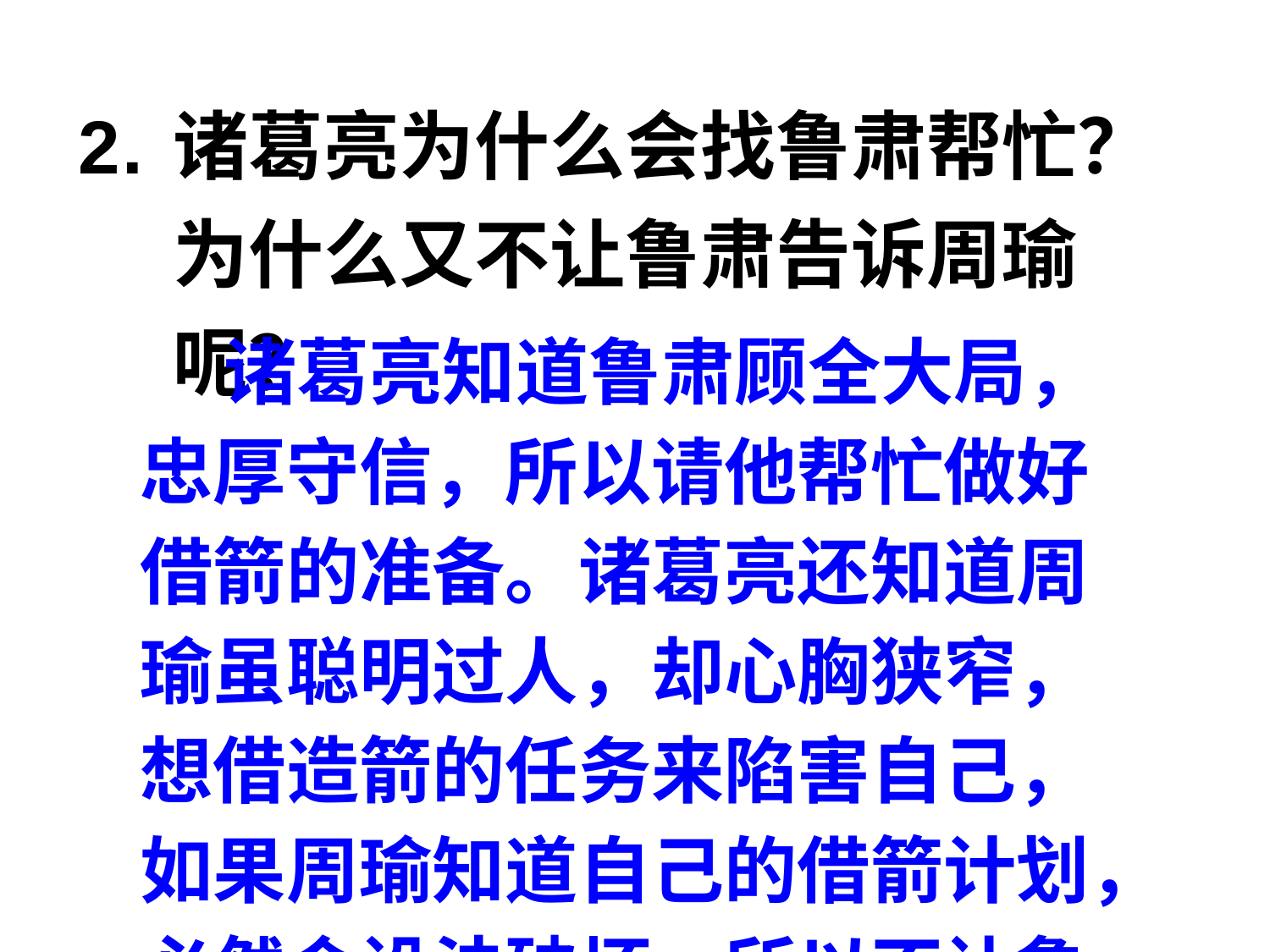

诸葛亮为什么会找鲁肃帮忙？为什么又不让鲁肃告诉周瑜呢？
    诸葛亮知道鲁肃顾全大局，忠厚守信，所以请他帮忙做好借箭的准备。诸葛亮还知道周瑜虽聪明过人，却心胸狭窄，想借造箭的任务来陷害自己，如果周瑜知道自己的借箭计划，必然会设法破坏，所以不让鲁肃向周瑜提借船之事。